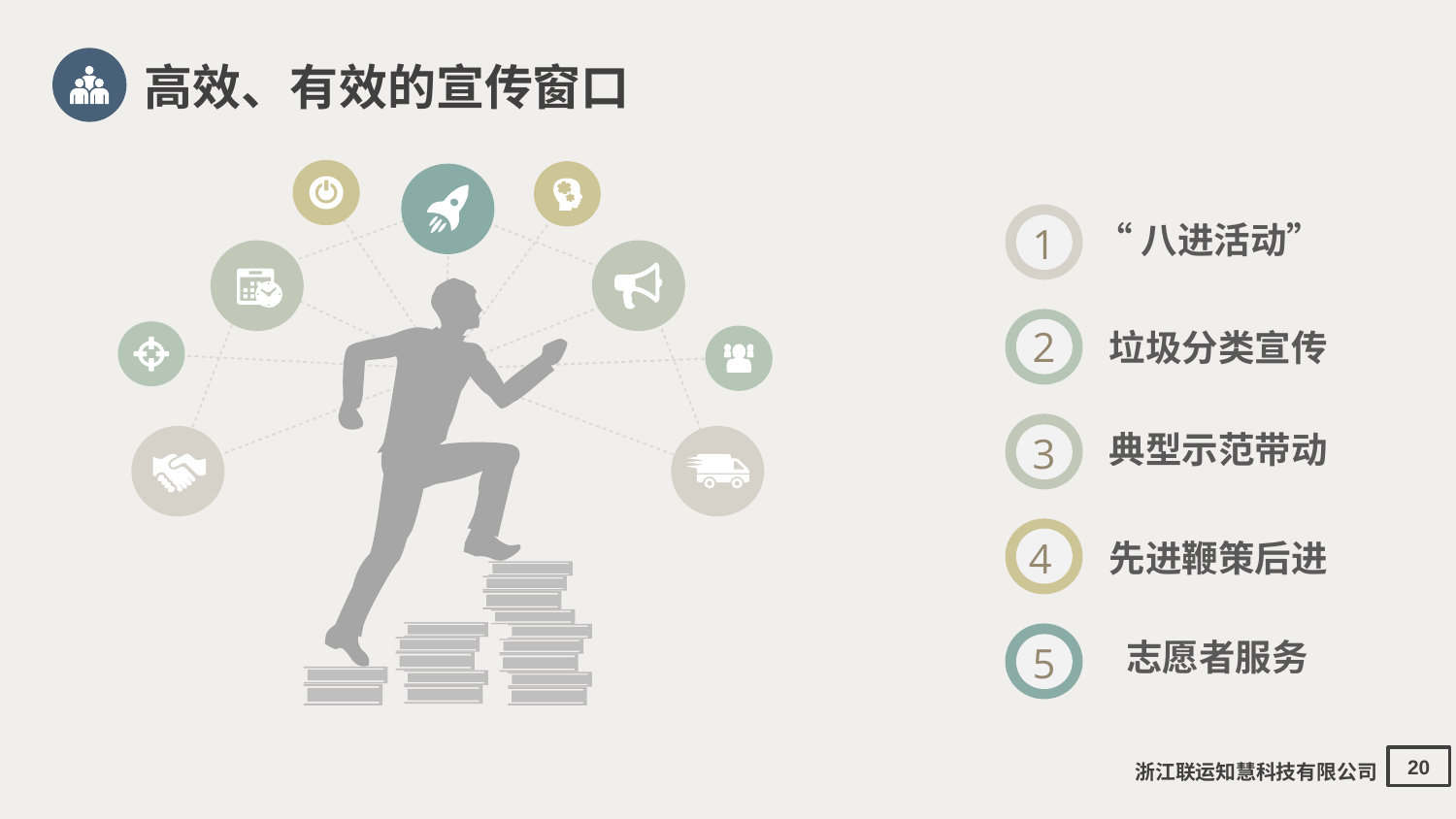

高效、有效的宣传窗口

1

“八进活动”

2

垃圾分类宣传

3

典型示范带动

4

先进鞭策后进

5

志愿者服务
浙江联运知慧科技有限公司
20